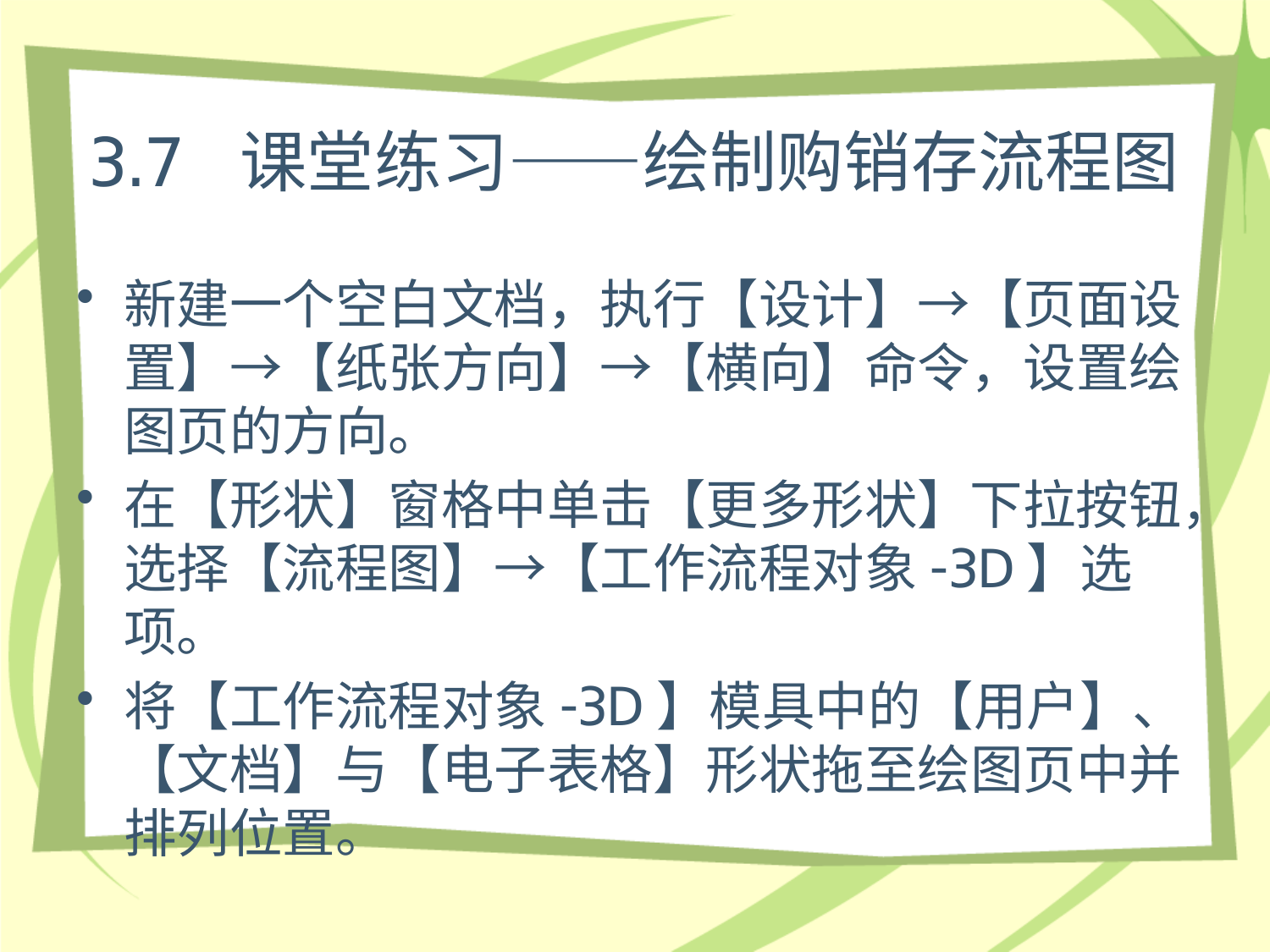

# 3.7  课堂练习——绘制购销存流程图
新建一个空白文档，执行【设计】→【页面设置】→【纸张方向】→【横向】命令，设置绘图页的方向。
在【形状】窗格中单击【更多形状】下拉按钮，选择【流程图】→【工作流程对象-3D】选项。
将【工作流程对象-3D】模具中的【用户】、【文档】与【电子表格】形状拖至绘图页中并排列位置。